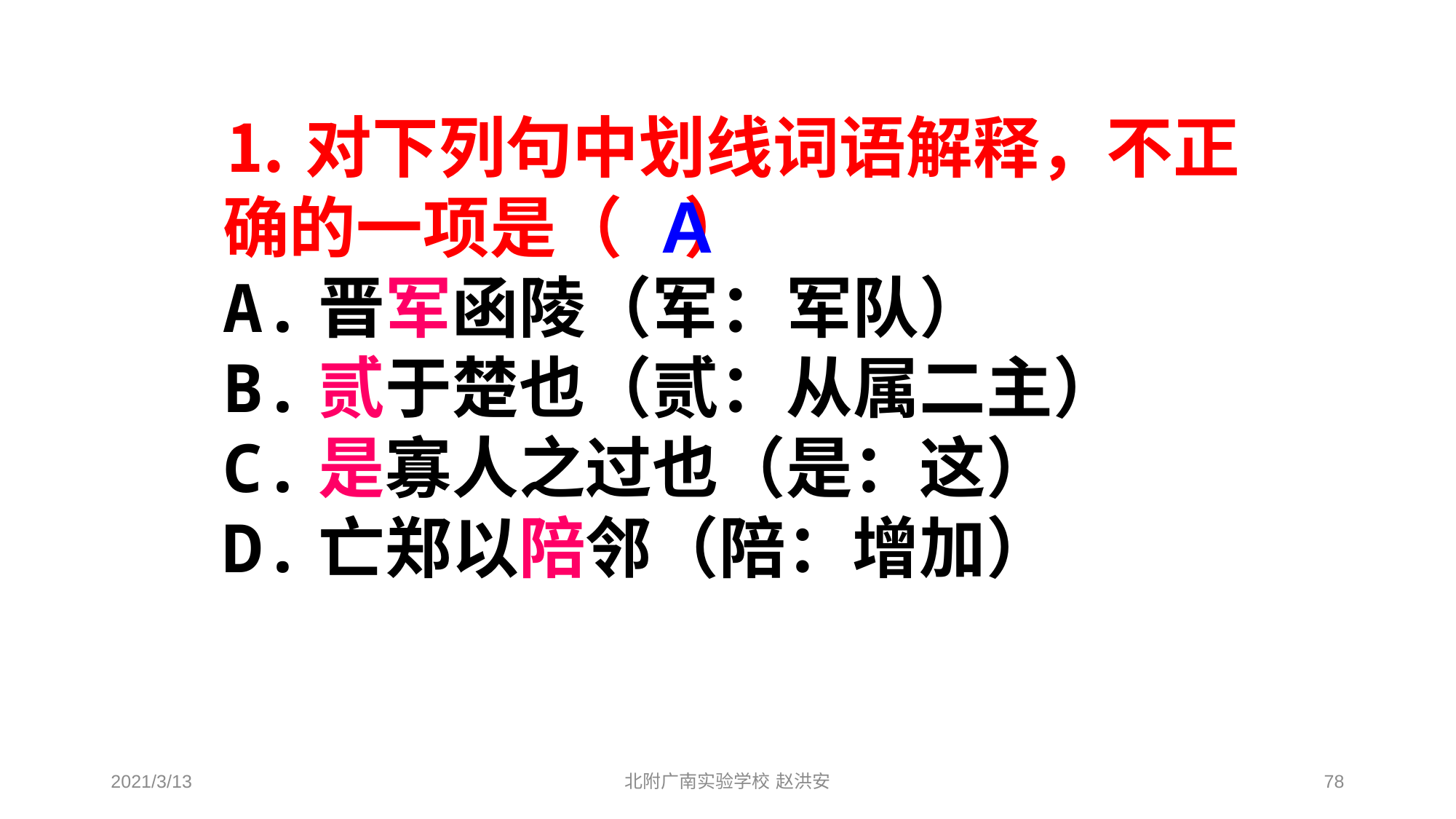

⒈对下列句中划线词语解释，不正确的一项是（    ）
A.晋军函陵（军：军队）
B.贰于楚也（贰：从属二主）
C.是寡人之过也（是：这）
D.亡郑以陪邻（陪：增加）
A
2021/3/13
北附广南实验学校 赵洪安
78